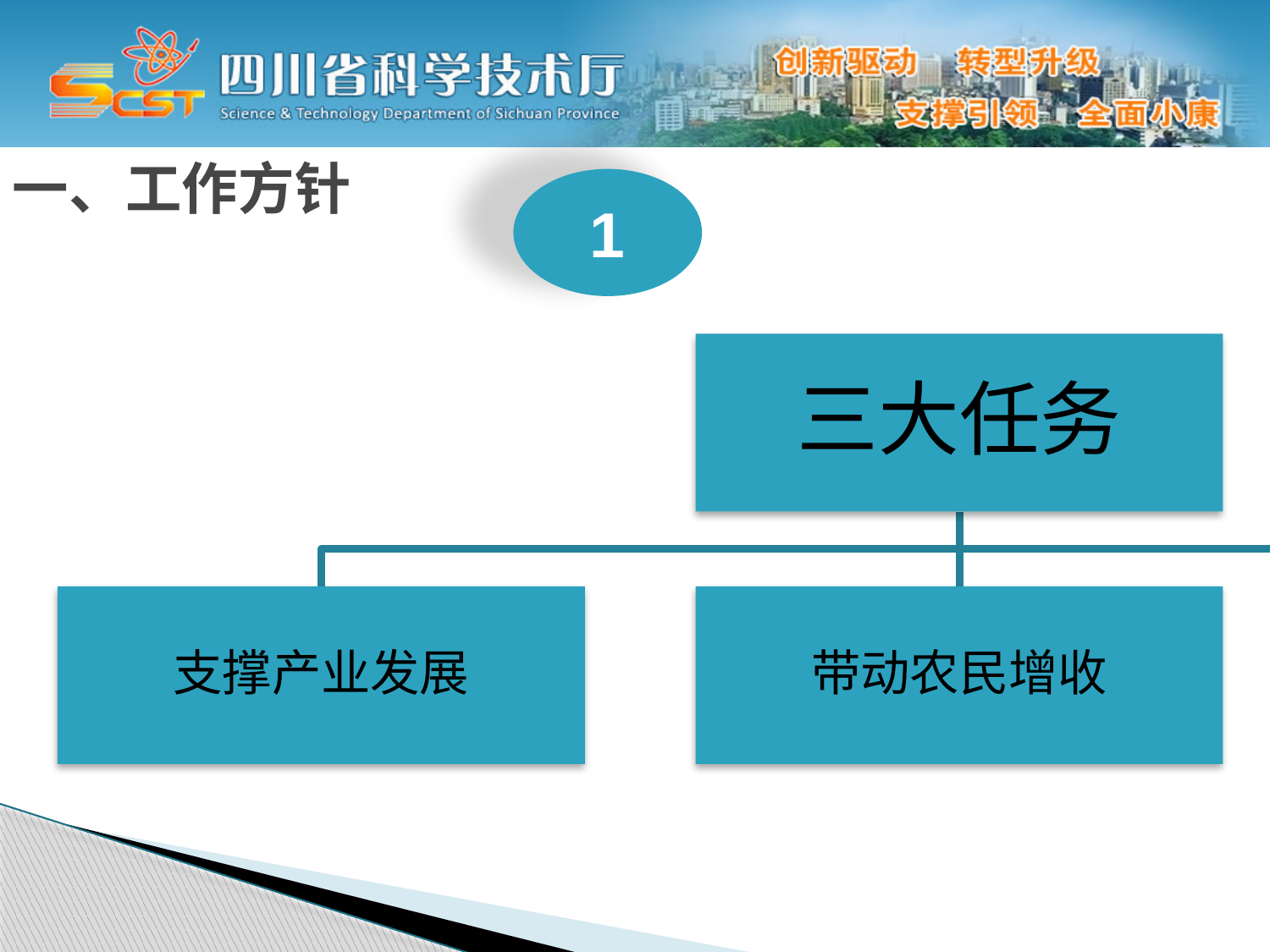

# 一、工作方针
1
三大任务
支撑产业发展
带动农民增收
提升人员素质